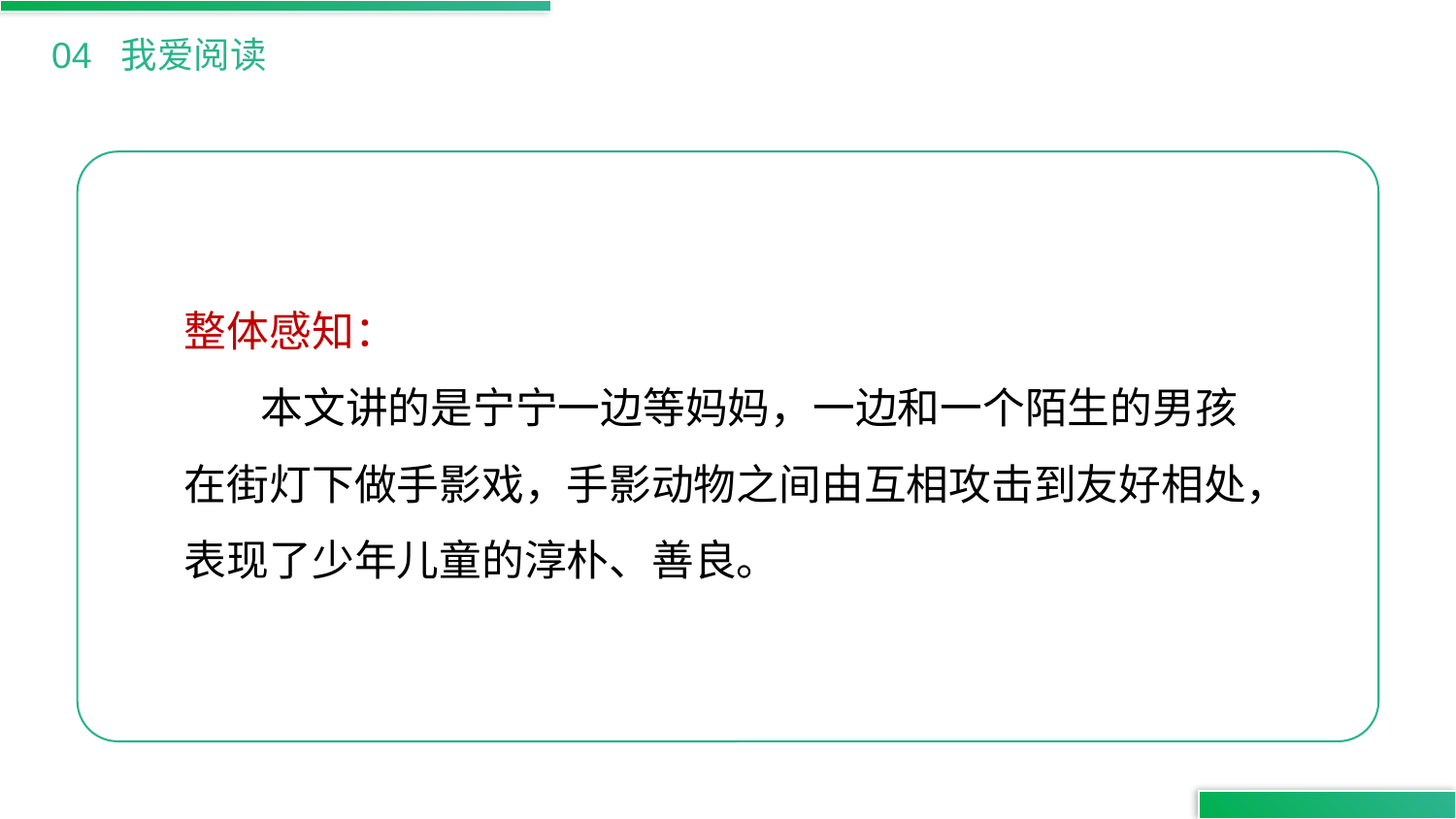

04  我爱阅读
整体感知：
       本文讲的是宁宁一边等妈妈，一边和一个陌生的男孩在街灯下做手影戏，手影动物之间由互相攻击到友好相处，表现了少年儿童的淳朴、善良。